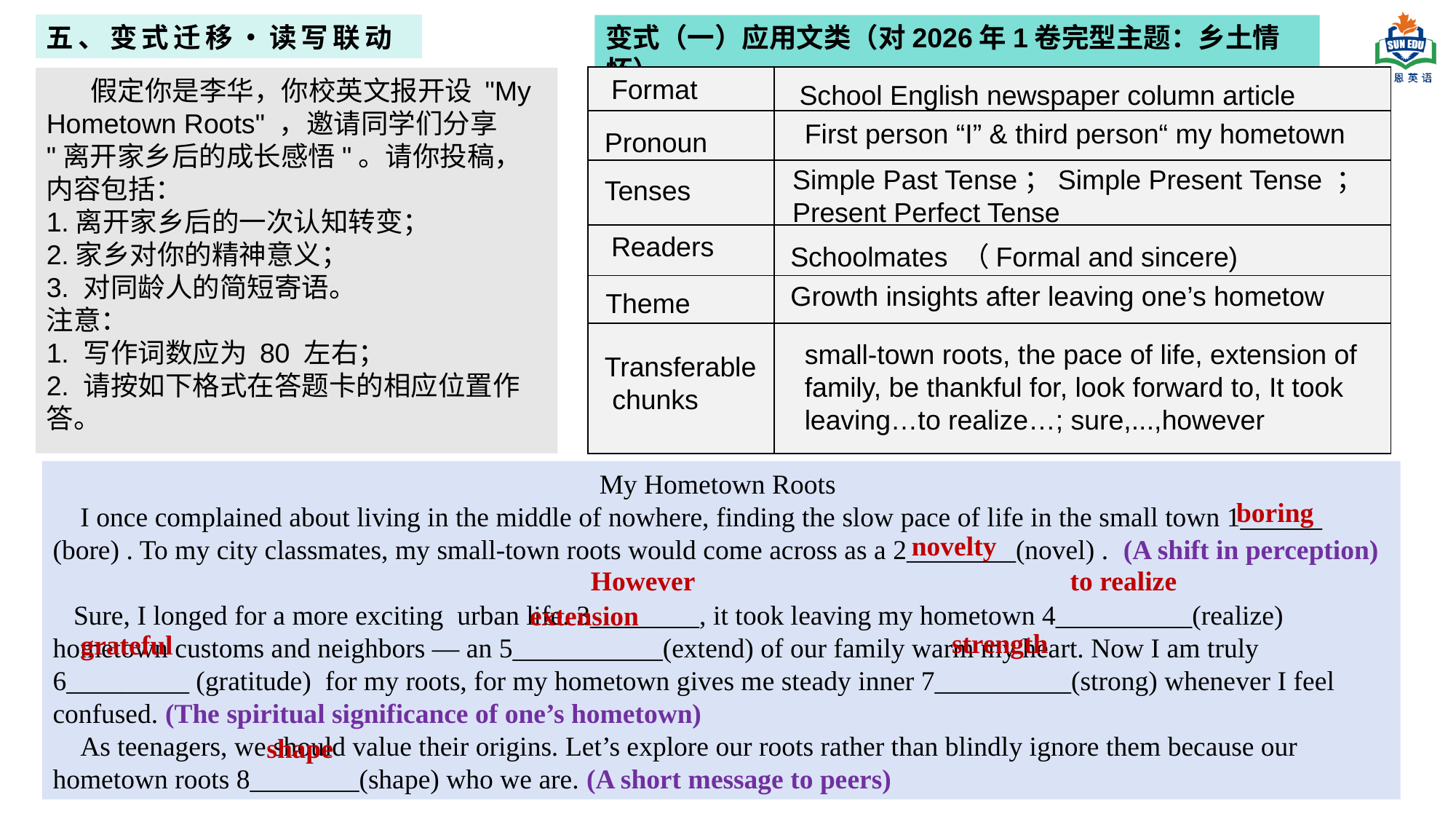

五、变式迁移・读写联动
变式（一）应用文类（对2026年1卷完型主题：乡土情怀）
|  |  |
| --- | --- |
|  |  |
|  |  |
|  |  |
|  |  |
|  |  |
Format
       假定你是李华，你校英文报开设 "My Hometown Roots" ，邀请同学们分享 "离开家乡后的成长感悟"。请你投稿，内容包括：
1.离开家乡后的一次认知转变；
2.家乡对你的精神意义；
3. 对同龄人的简短寄语。
注意：
1. 写作词数应为 80 左右；
2. 请按如下格式在答题卡的相应位置作答。
 School English newspaper column article
First person “I” & third person“ my hometown
Pronoun
Simple Past Tense；Simple Present Tense ；Present Perfect Tense
Tenses
Readers
Schoolmates （Formal and sincere)
Growth insights after leaving one’s hometow
Theme
small-town roots, the pace of life, extension of family, be thankful for, look forward to, It took leaving…to realize…; sure,...,however
Transferable
 chunks
My Hometown Roots
    I once complained about living in the middle of nowhere, finding the slow pace of life in the small town 1______ (bore) . To my city classmates, my small‑town roots would come across as a 2________(novel) .  (A shift in perception)
   Sure, I longed for a more exciting  urban life. 3________, it took leaving my hometown 4__________(realize)  hometown customs and neighbors — an 5___________(extend) of our family warm my heart. Now I am truly 6_________ (gratitude)  for my roots, for my hometown gives me steady inner 7__________(strong) whenever I feel confused. (The spiritual significance of one’s hometown)
    As teenagers, we should value their origins. Let’s explore our roots rather than blindly ignore them because our hometown roots 8________(shape) who we are. (A short message to peers)
boring
novelty
However
to realize
 extension
strength
grateful
shape